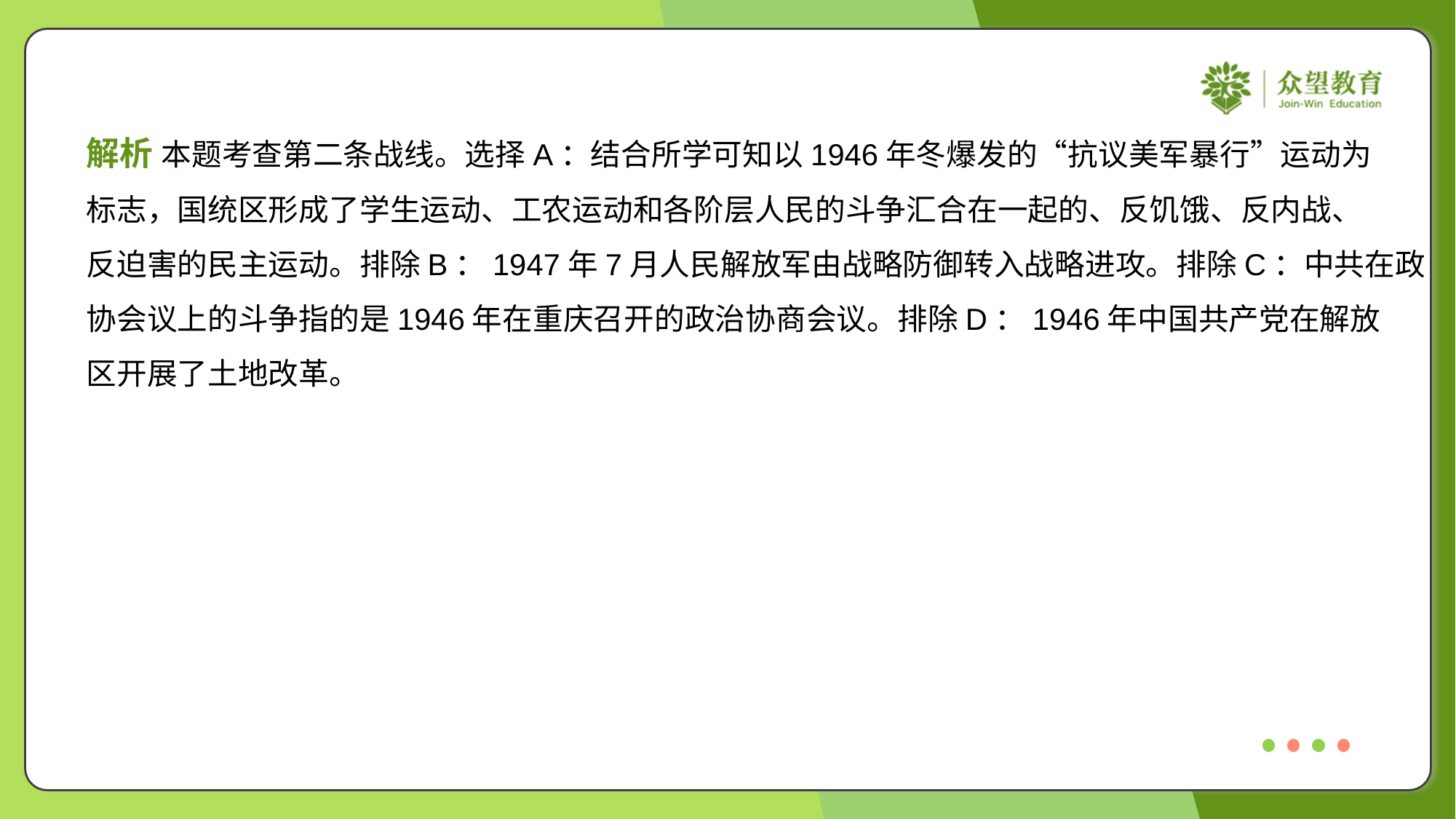

解析 本题考查第二条战线。选择A：结合所学可知以1946年冬爆发的“抗议美军暴行”运动为
标志，国统区形成了学生运动、工农运动和各阶层人民的斗争汇合在一起的、反饥饿、反内战、
反迫害的民主运动。排除B：1947年7月人民解放军由战略防御转入战略进攻。排除C：中共在政
协会议上的斗争指的是1946年在重庆召开的政治协商会议。排除D：1946年中国共产党在解放
区开展了土地改革。